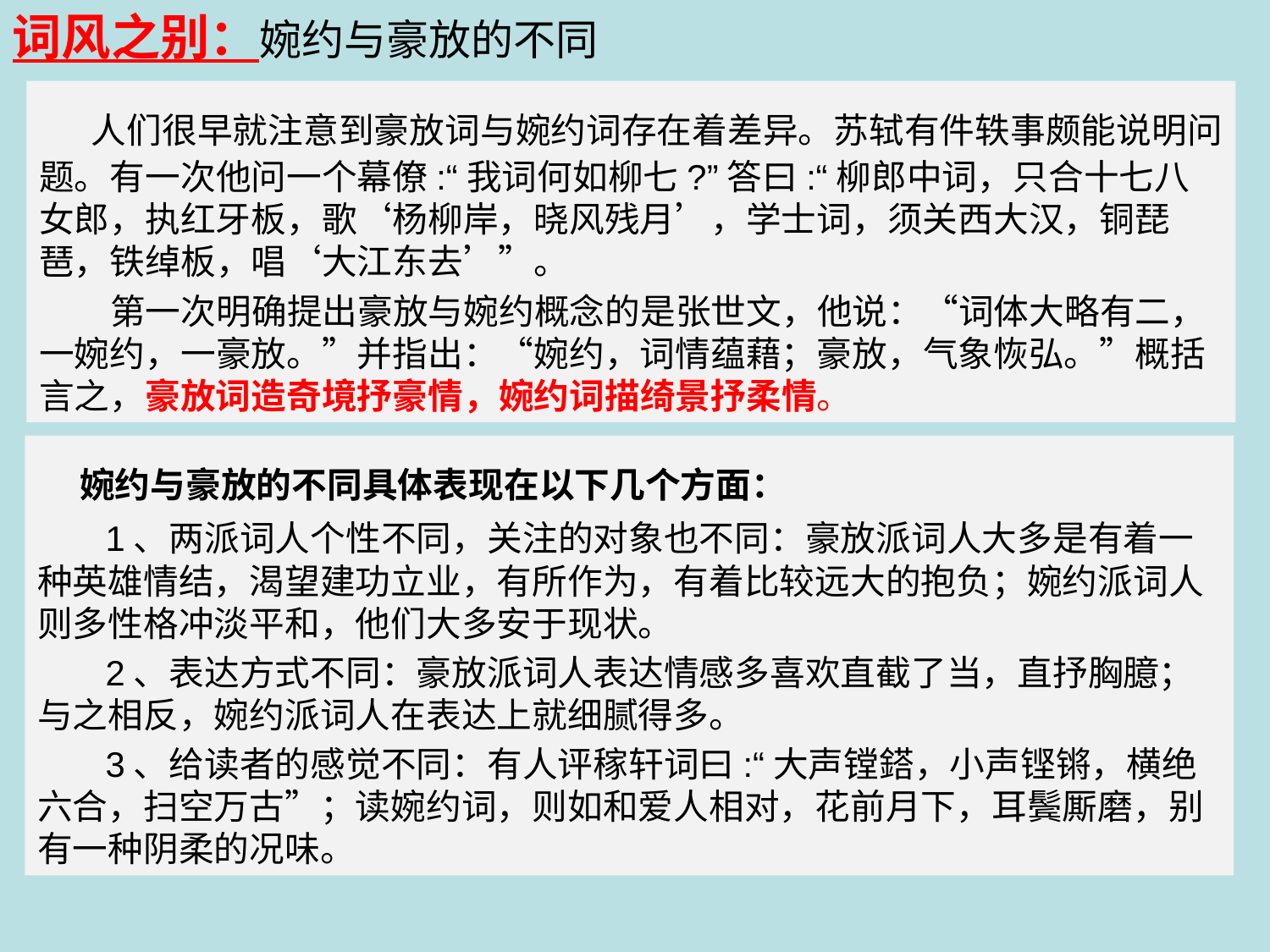

词风之别：婉约与豪放的不同
   人们很早就注意到豪放词与婉约词存在着差异。苏轼有件轶事颇能说明问题。有一次他问一个幕僚:“我词何如柳七?”答曰:“柳郎中词，只合十七八女郎，执红牙板，歌‘杨柳岸，晓风残月’，学士词，须关西大汉，铜琵琶，铁绰板，唱‘大江东去’”。
        第一次明确提出豪放与婉约概念的是张世文，他说：“词体大略有二，一婉约，一豪放。”并指出：“婉约，词情蕴藉；豪放，气象恢弘。”概括言之，豪放词造奇境抒豪情，婉约词描绮景抒柔情。
   婉约与豪放的不同具体表现在以下几个方面：
       1、两派词人个性不同，关注的对象也不同：豪放派词人大多是有着一种英雄情结，渴望建功立业，有所作为，有着比较远大的抱负；婉约派词人则多性格冲淡平和，他们大多安于现状。
       2、表达方式不同：豪放派词人表达情感多喜欢直截了当，直抒胸臆；与之相反，婉约派词人在表达上就细腻得多。
       3、给读者的感觉不同：有人评稼轩词曰:“大声镗鎝，小声铿锵，横绝六合，扫空万古”；读婉约词，则如和爱人相对，花前月下，耳鬓厮磨，别有一种阴柔的况味。